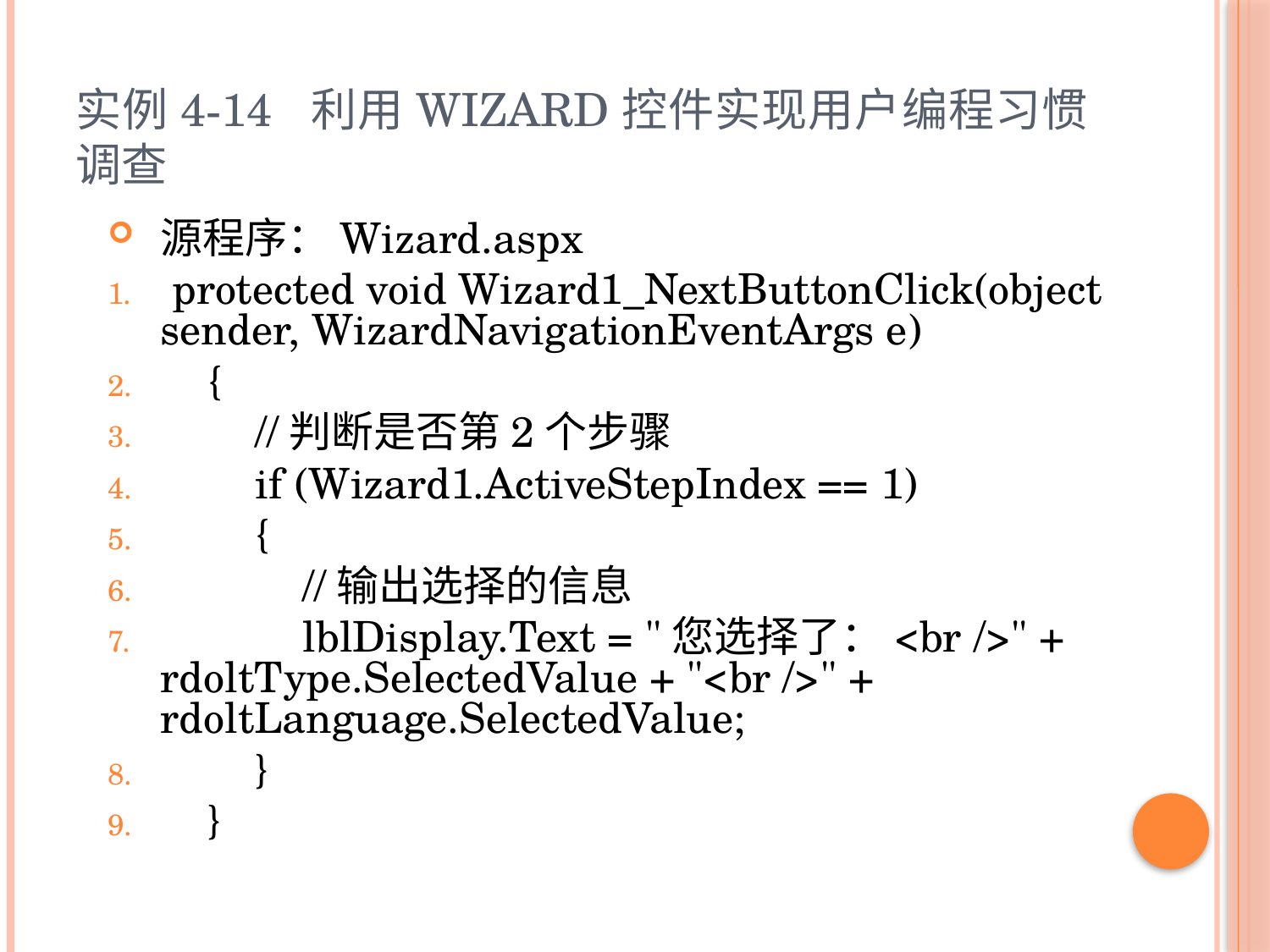

# 实例4-14  利用Wizard控件实现用户编程习惯调查
源程序：Wizard.aspx
 protected void Wizard1_NextButtonClick(object sender, WizardNavigationEventArgs e)
    {
        //判断是否第2个步骤
        if (Wizard1.ActiveStepIndex == 1)
        {
            //输出选择的信息
            lblDisplay.Text = "您选择了：<br />" + rdoltType.SelectedValue + "<br />" + rdoltLanguage.SelectedValue;
        }
    }
65